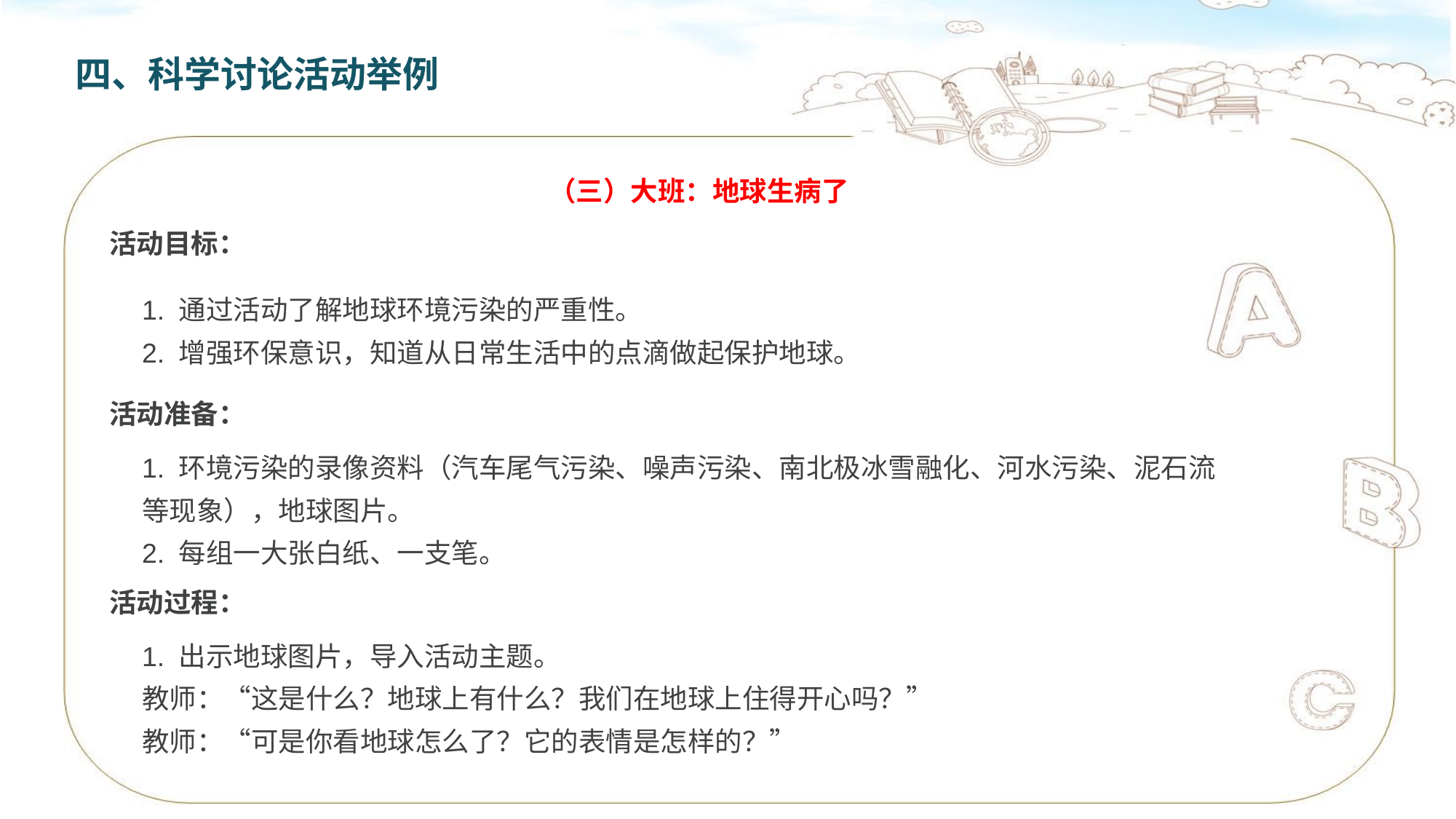

四、科学讨论活动举例
（三）大班：地球生病了
活动目标：
1. 通过活动了解地球环境污染的严重性。
2. 增强环保意识，知道从日常生活中的点滴做起保护地球。
活动准备：
1. 环境污染的录像资料（汽车尾气污染、噪声污染、南北极冰雪融化、河水污染、泥石流等现象），地球图片。
2. 每组一大张白纸、一支笔。
活动过程：
1. 出示地球图片，导入活动主题。
教师：“这是什么？地球上有什么？我们在地球上住得开心吗？”
教师：“可是你看地球怎么了？它的表情是怎样的？”